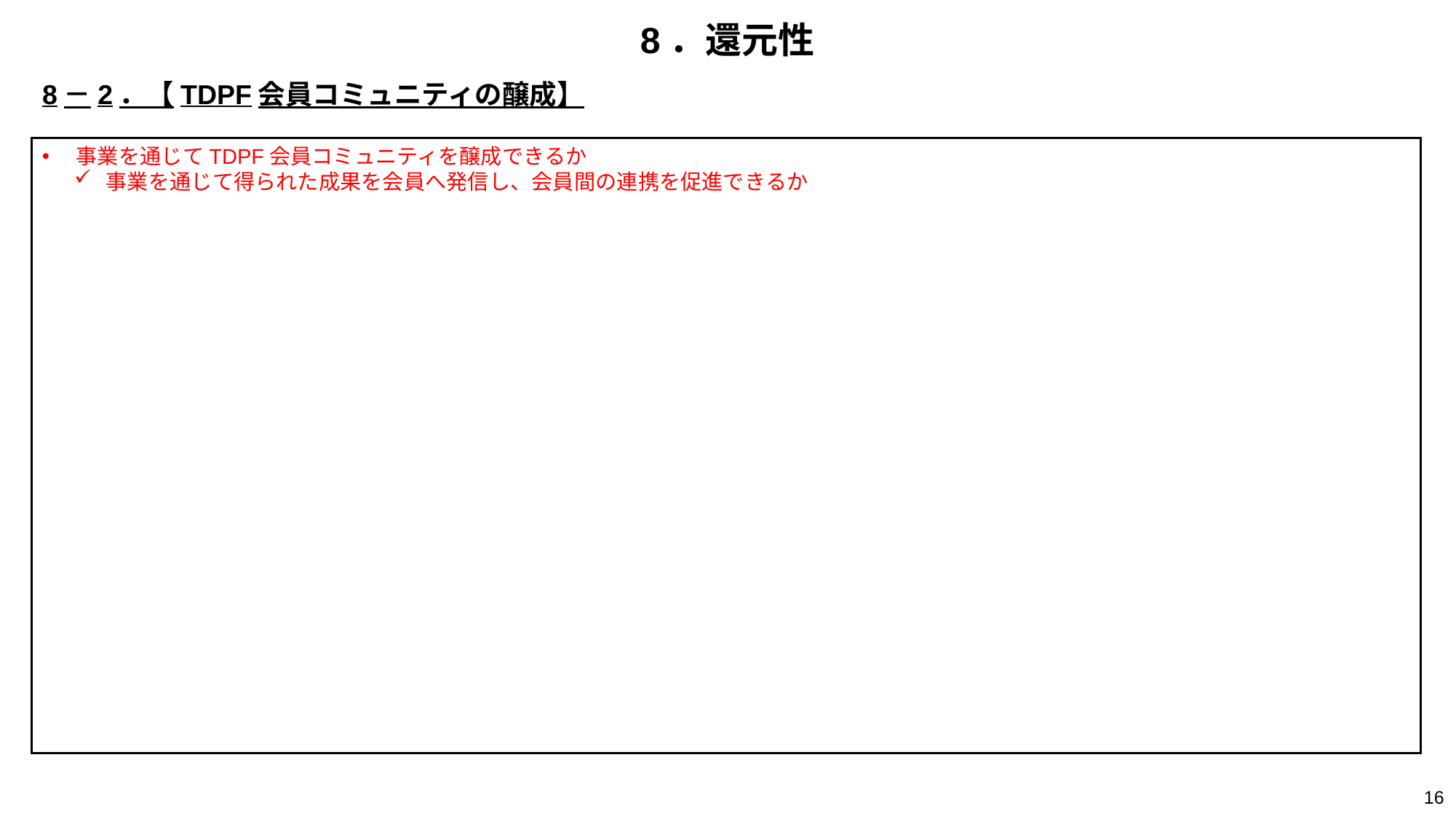

# 8．還元性
8－2．【TDPF会員コミュニティの醸成】
事業を通じてTDPF会員コミュニティを醸成できるか
事業を通じて得られた成果を会員へ発信し、会員間の連携を促進できるか
16